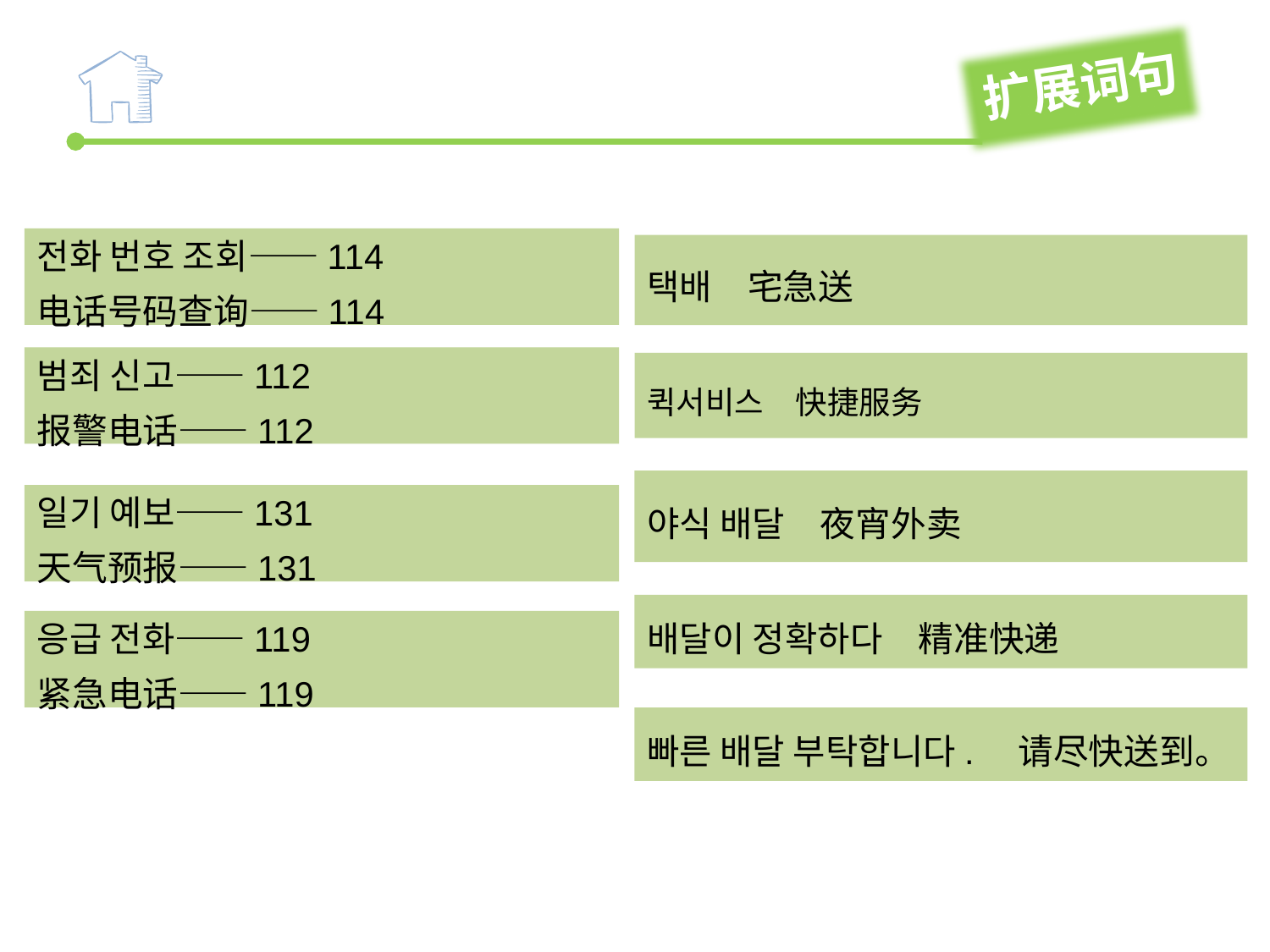

扩展词句

전화 번호 조회——114
电话号码查询——114
택배　宅急送
범죄 신고——112
报警电话——112
퀵서비스　快捷服务
야식 배달　夜宵外卖
일기 예보——131
天气预报——131
배달이 정확하다　精准快递
응급 전화——119
紧急电话——119
빠른 배달 부탁합니다.　请尽快送到。